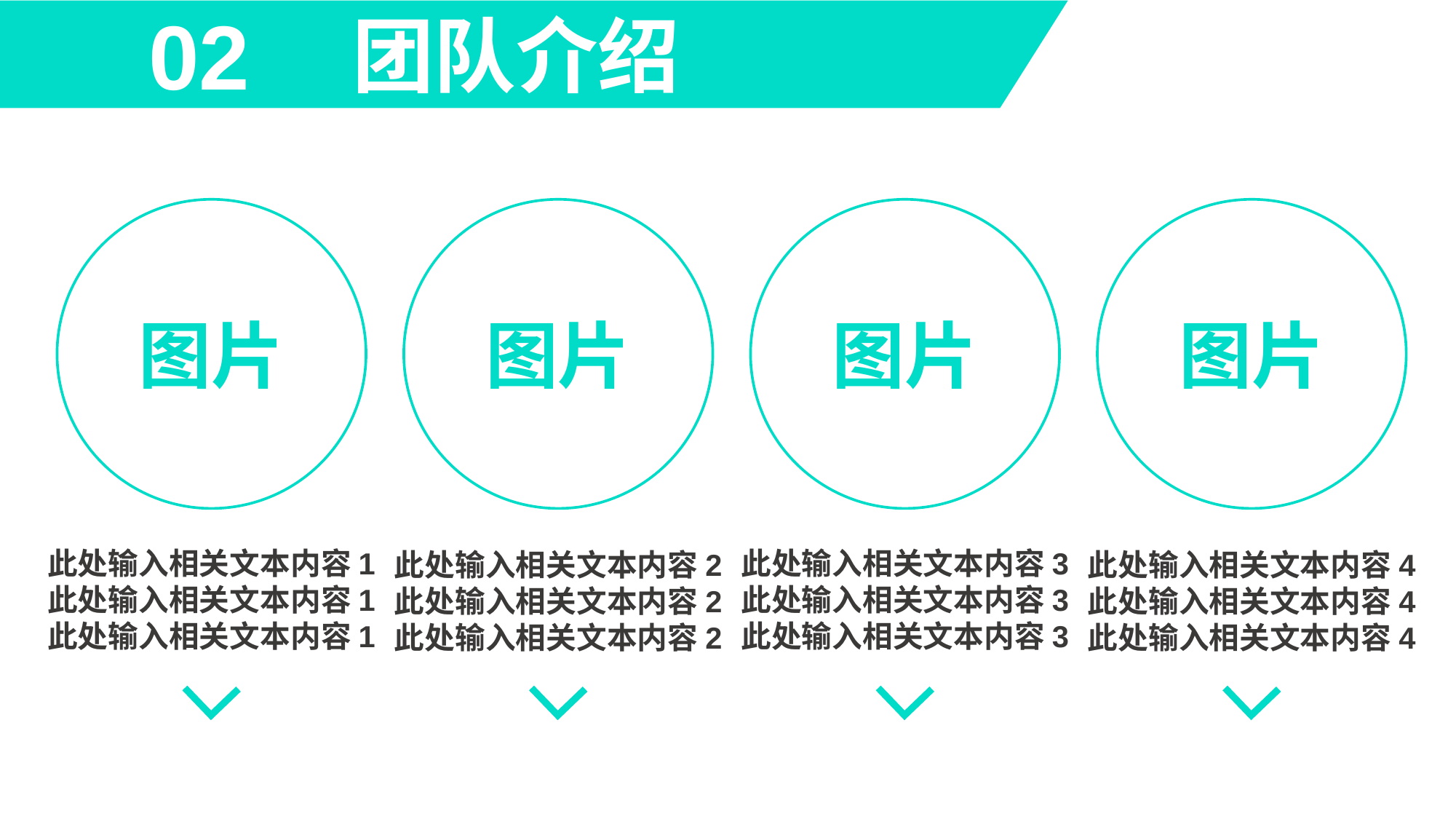

02
团队介绍

图片
图片
图片
图片
此处输入相关文本内容3
此处输入相关文本内容3
此处输入相关文本内容3
此处输入相关文本内容1
此处输入相关文本内容1
此处输入相关文本内容1
此处输入相关文本内容2
此处输入相关文本内容2
此处输入相关文本内容2
此处输入相关文本内容4
此处输入相关文本内容4
此处输入相关文本内容4